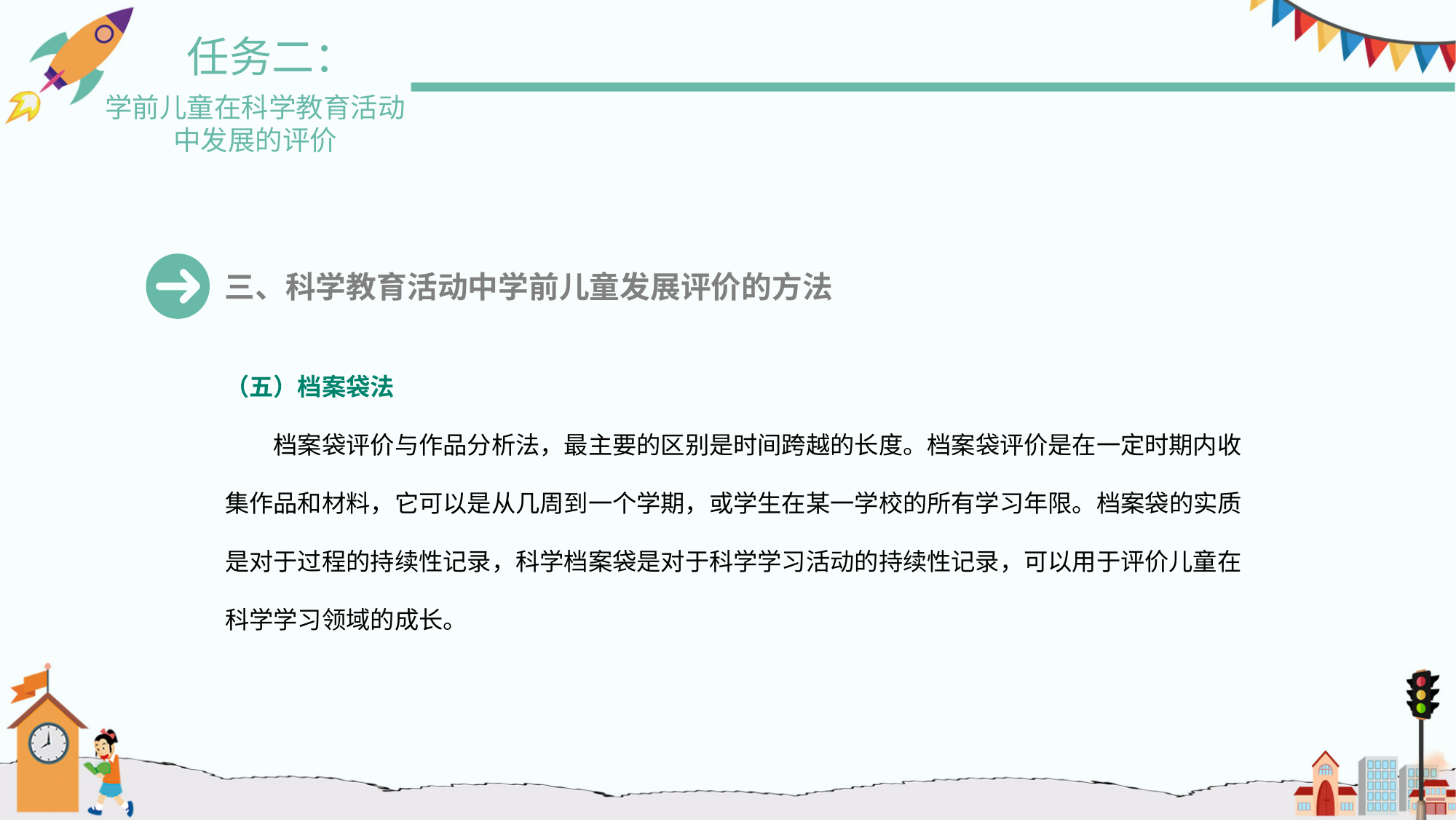

任务二：

学前儿童在科学教育活动
中发展的评价

三、科学教育活动中学前儿童发展评价的方法
（五）档案袋法
　　档案袋评价与作品分析法，最主要的区别是时间跨越的长度。档案袋评价是在一定时期内收集作品和材料，它可以是从几周到一个学期，或学生在某一学校的所有学习年限。档案袋的实质是对于过程的持续性记录，科学档案袋是对于科学学习活动的持续性记录，可以用于评价儿童在科学学习领域的成长。